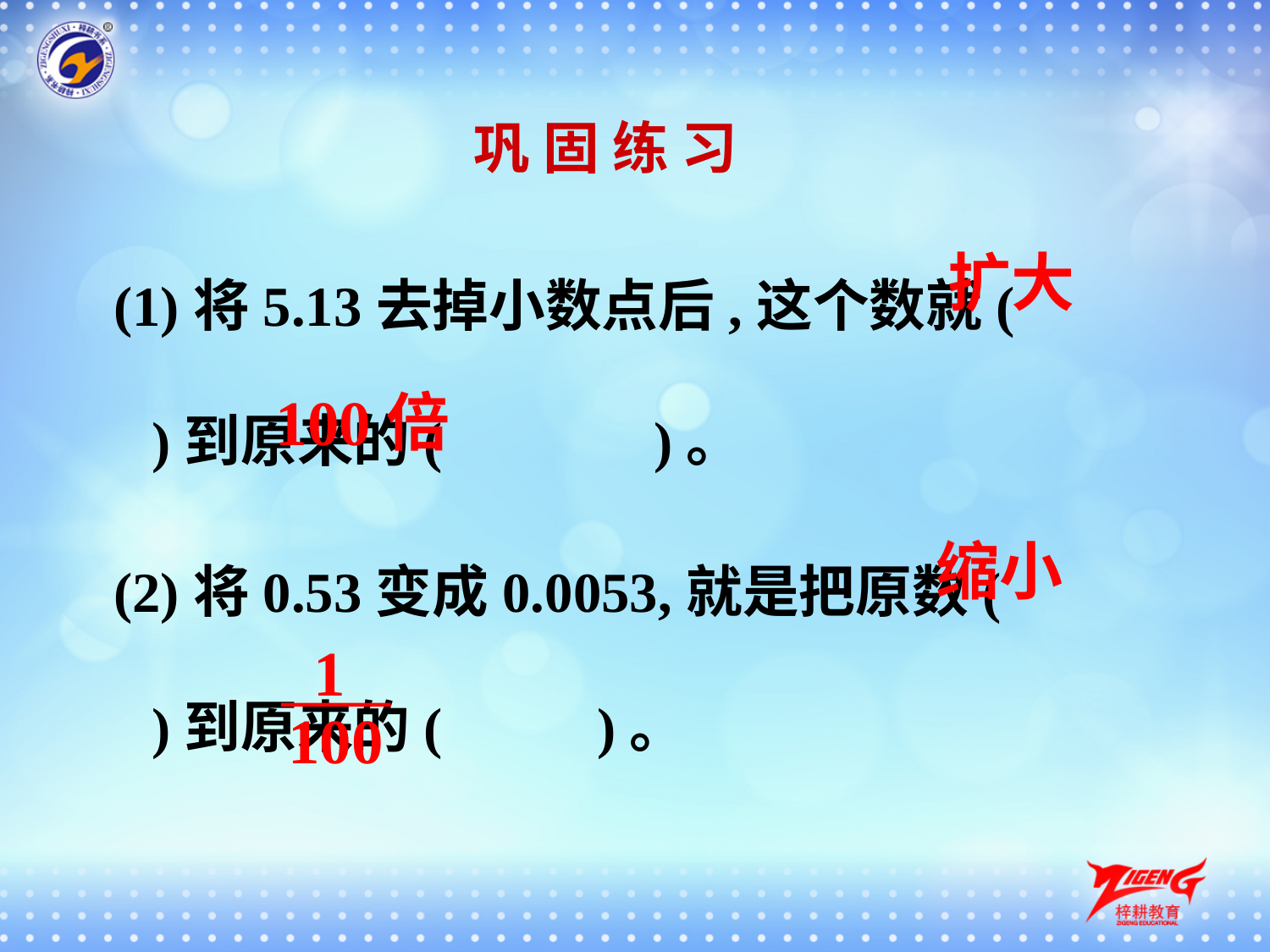

巩 固 练 习
(1)将5.13去掉小数点后,这个数就(   　　)到原来的(     　　)。
扩大
100倍
(2)将0.53变成0.0053,就是把原数(  　 　)到原来的( 　　)。
缩小
1
100